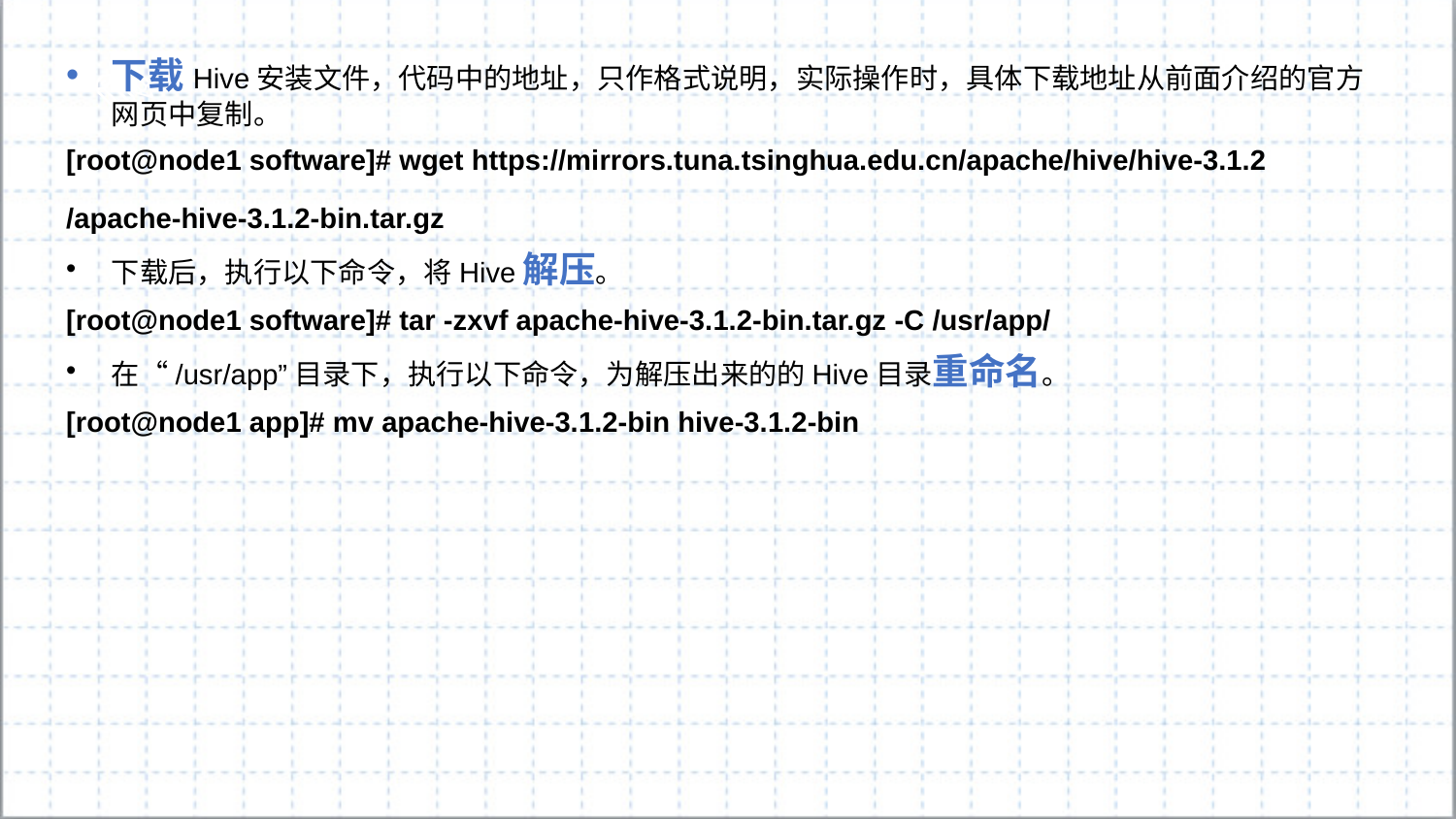

下载Hive安装文件，代码中的地址，只作格式说明，实际操作时，具体下载地址从前面介绍的官方网页中复制。
[root@node1 software]# wget https://mirrors.tuna.tsinghua.edu.cn/apache/hive/hive-3.1.2
/apache-hive-3.1.2-bin.tar.gz
下载后，执行以下命令，将Hive解压。
[root@node1 software]# tar -zxvf apache-hive-3.1.2-bin.tar.gz -C /usr/app/
在“/usr/app”目录下，执行以下命令，为解压出来的的Hive目录重命名。
[root@node1 app]# mv apache-hive-3.1.2-bin hive-3.1.2-bin